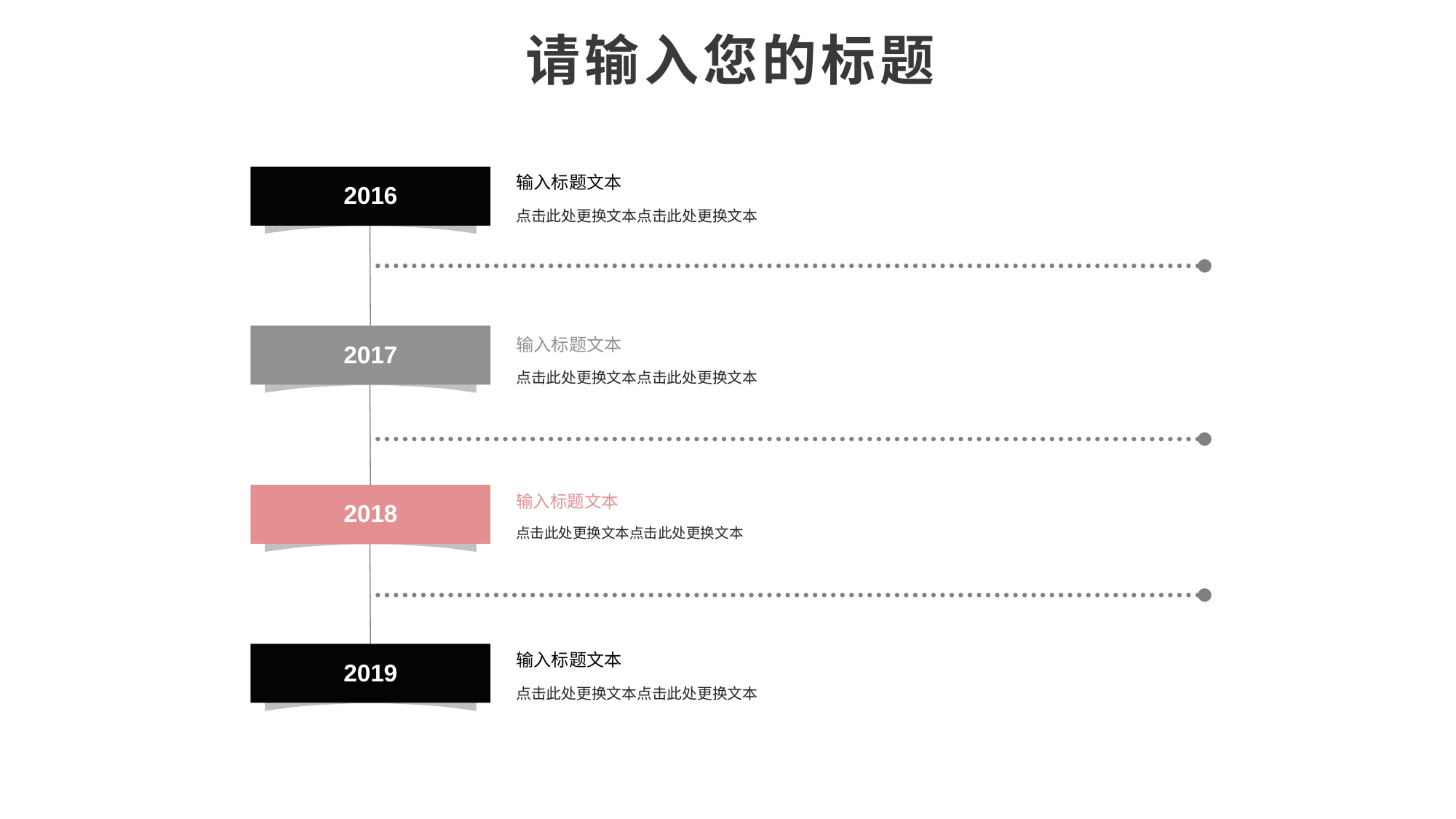

请输入您的标题
2016

输入标题文本
点击此处更换文本点击此处更换文本

2017

输入标题文本
点击此处更换文本点击此处更换文本

2018

输入标题文本
点击此处更换文本点击此处更换文本

2019

输入标题文本
点击此处更换文本点击此处更换文本